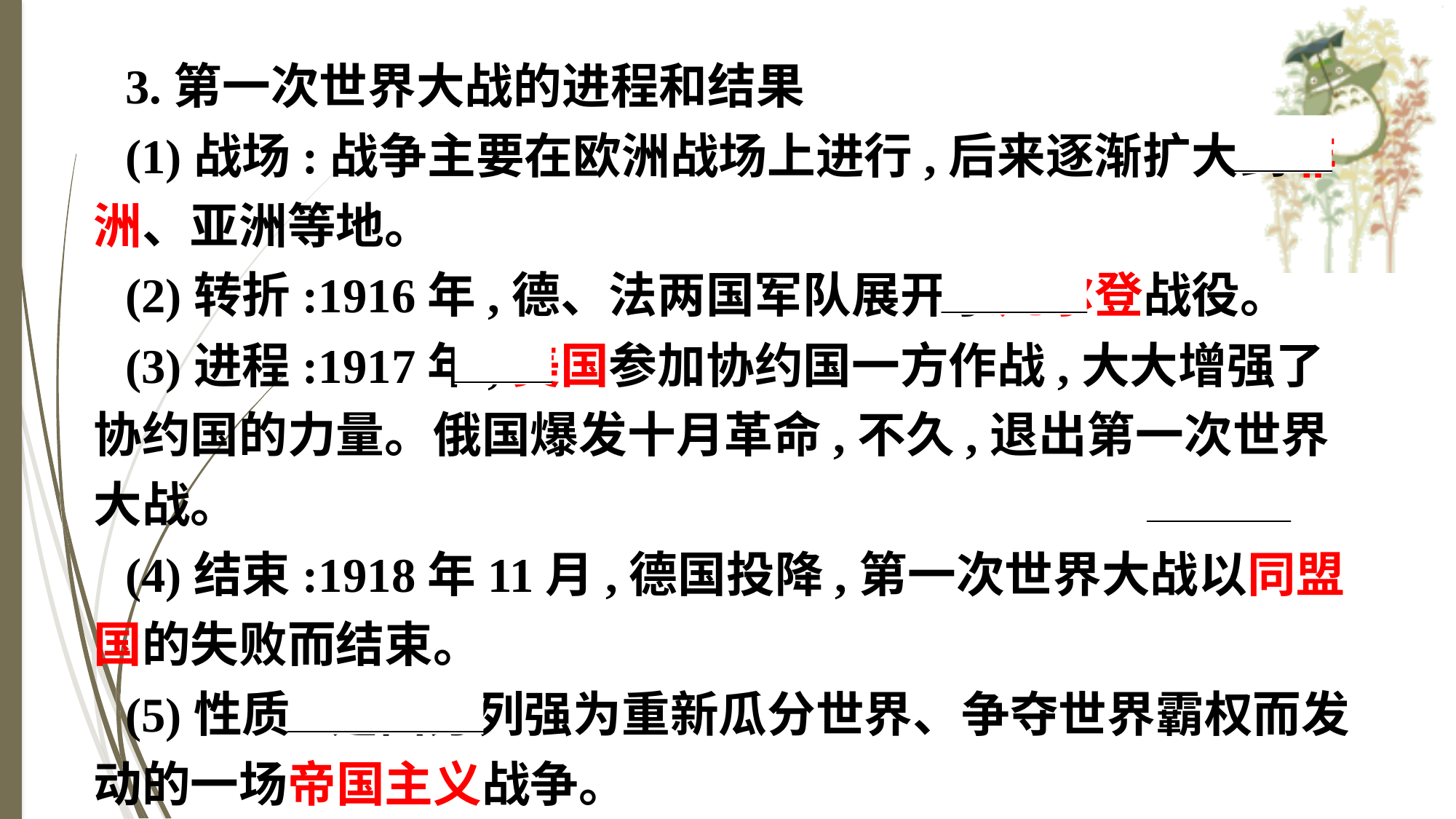

3.第一次世界大战的进程和结果
(1)战场:战争主要在欧洲战场上进行,后来逐渐扩大到非洲、亚洲等地。
(2)转折:1916年,德、法两国军队展开了凡尔登战役。
(3)进程:1917年,美国参加协约国一方作战,大大增强了协约国的力量。俄国爆发十月革命,不久,退出第一次世界大战。
(4)结束:1918年11月,德国投降,第一次世界大战以同盟国的失败而结束。
(5)性质:是西方列强为重新瓜分世界、争夺世界霸权而发动的一场帝国主义战争。